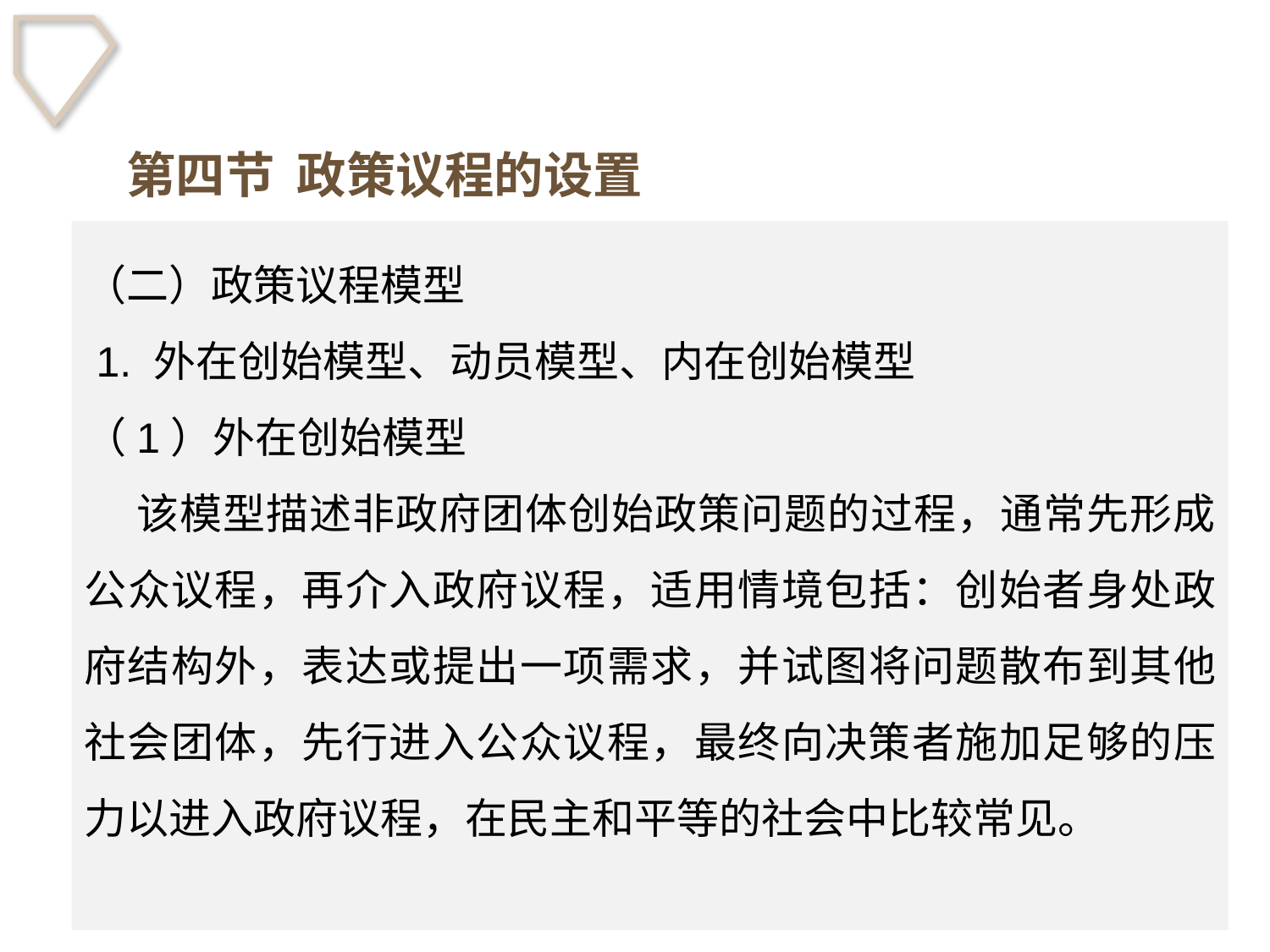

第四节  政策议程的设置
（二）政策议程模型
 1. 外在创始模型、动员模型、内在创始模型
（1）外在创始模型
    该模型描述非政府团体创始政策问题的过程，通常先形成公众议程，再介入政府议程，适用情境包括：创始者身处政府结构外，表达或提出一项需求，并试图将问题散布到其他社会团体，先行进入公众议程，最终向决策者施加足够的压力以进入政府议程，在民主和平等的社会中比较常见。